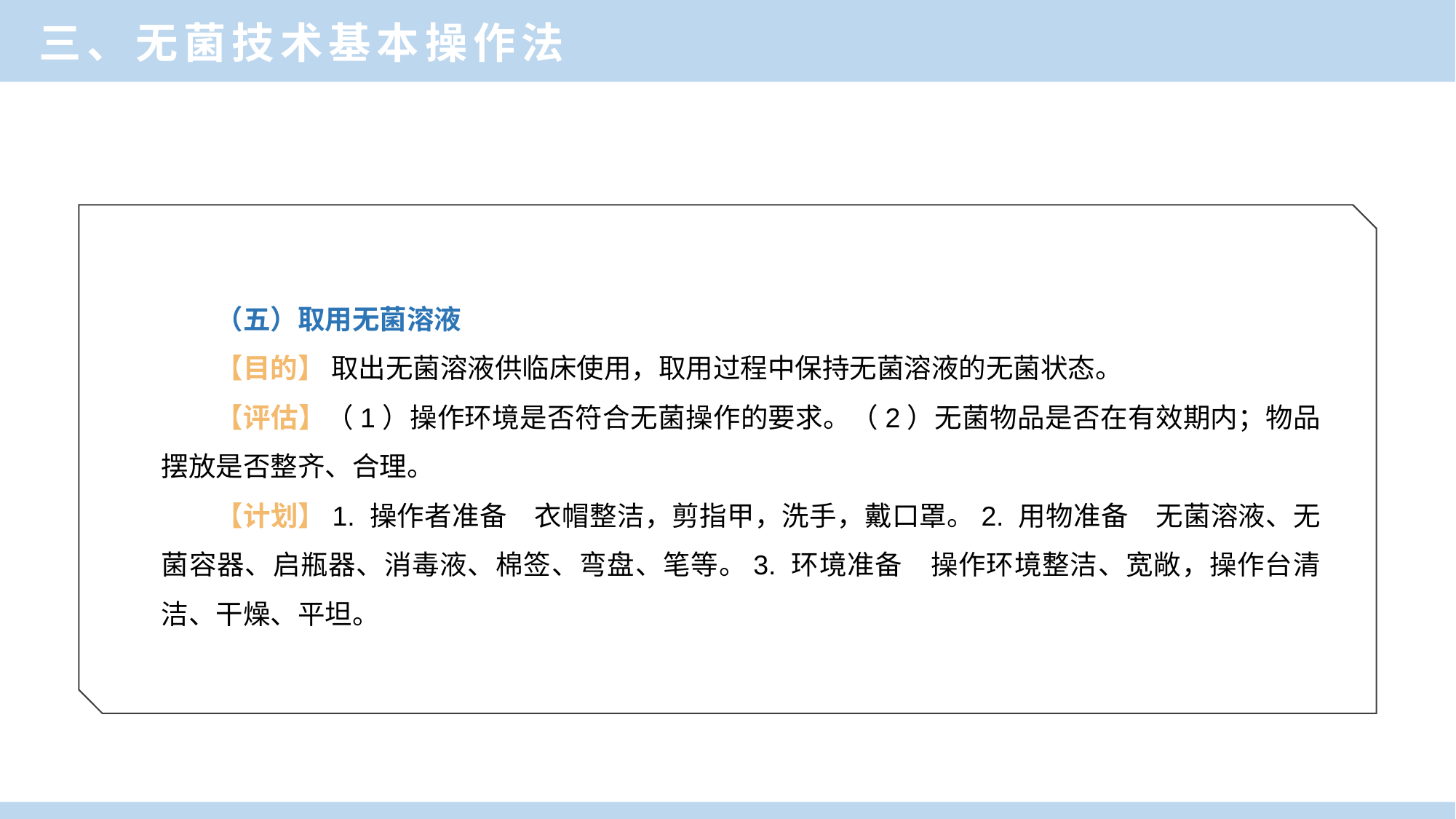

三、无菌技术基本操作法

（五）取用无菌溶液
【目的】 取出无菌溶液供临床使用，取用过程中保持无菌溶液的无菌状态。
【评估】（1）操作环境是否符合无菌操作的要求。（2）无菌物品是否在有效期内；物品摆放是否整齐、合理。
【计划】1. 操作者准备　衣帽整洁，剪指甲，洗手，戴口罩。2. 用物准备　无菌溶液、无菌容器、启瓶器、消毒液、棉签、弯盘、笔等。3. 环境准备　操作环境整洁、宽敞，操作台清洁、干燥、平坦。